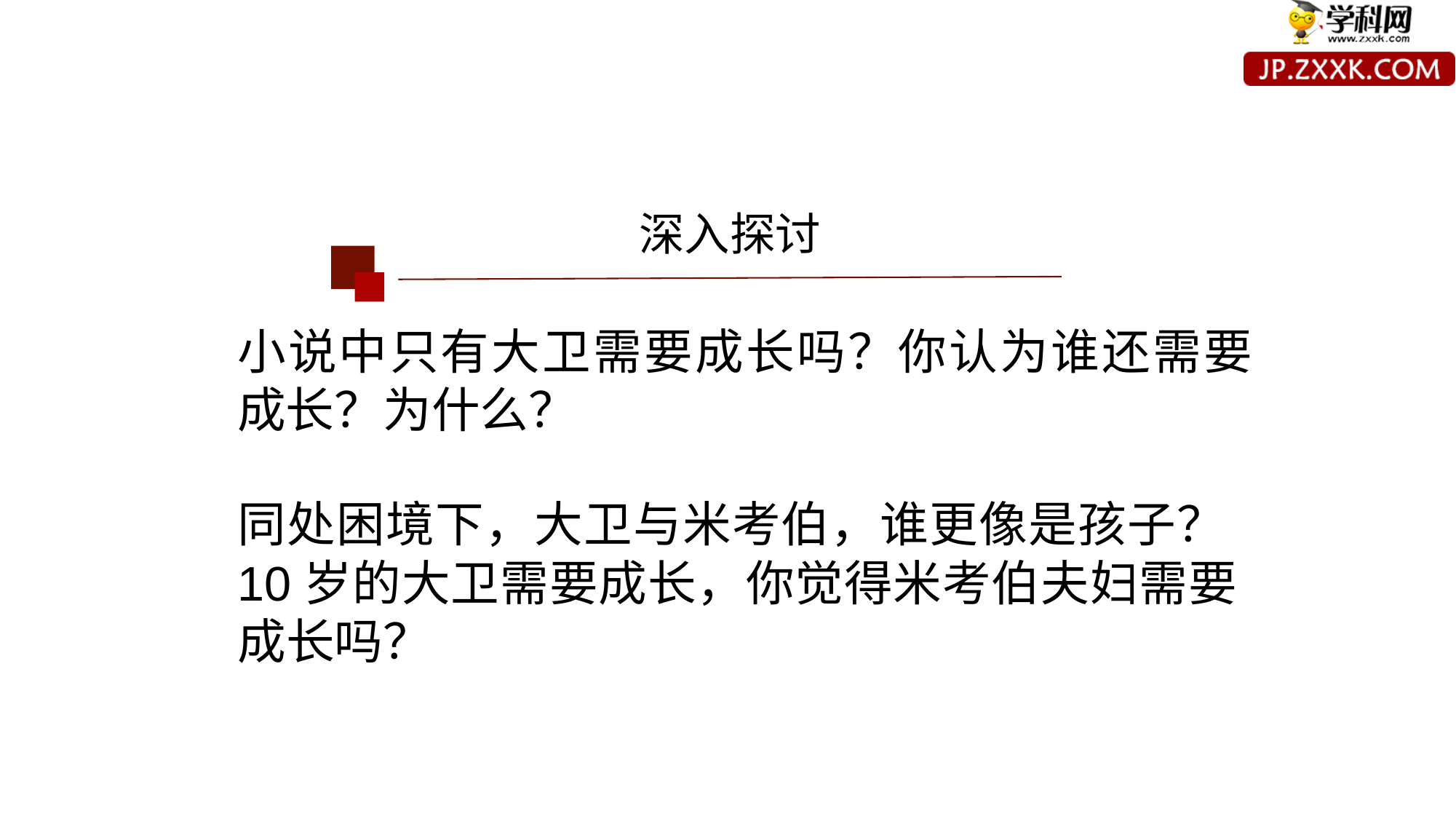

深入探讨

小说中只有大卫需要成长吗？你认为谁还需要成长？为什么？
同处困境下，大卫与米考伯，谁更像是孩子？10岁的大卫需要成长，你觉得米考伯夫妇需要成长吗？